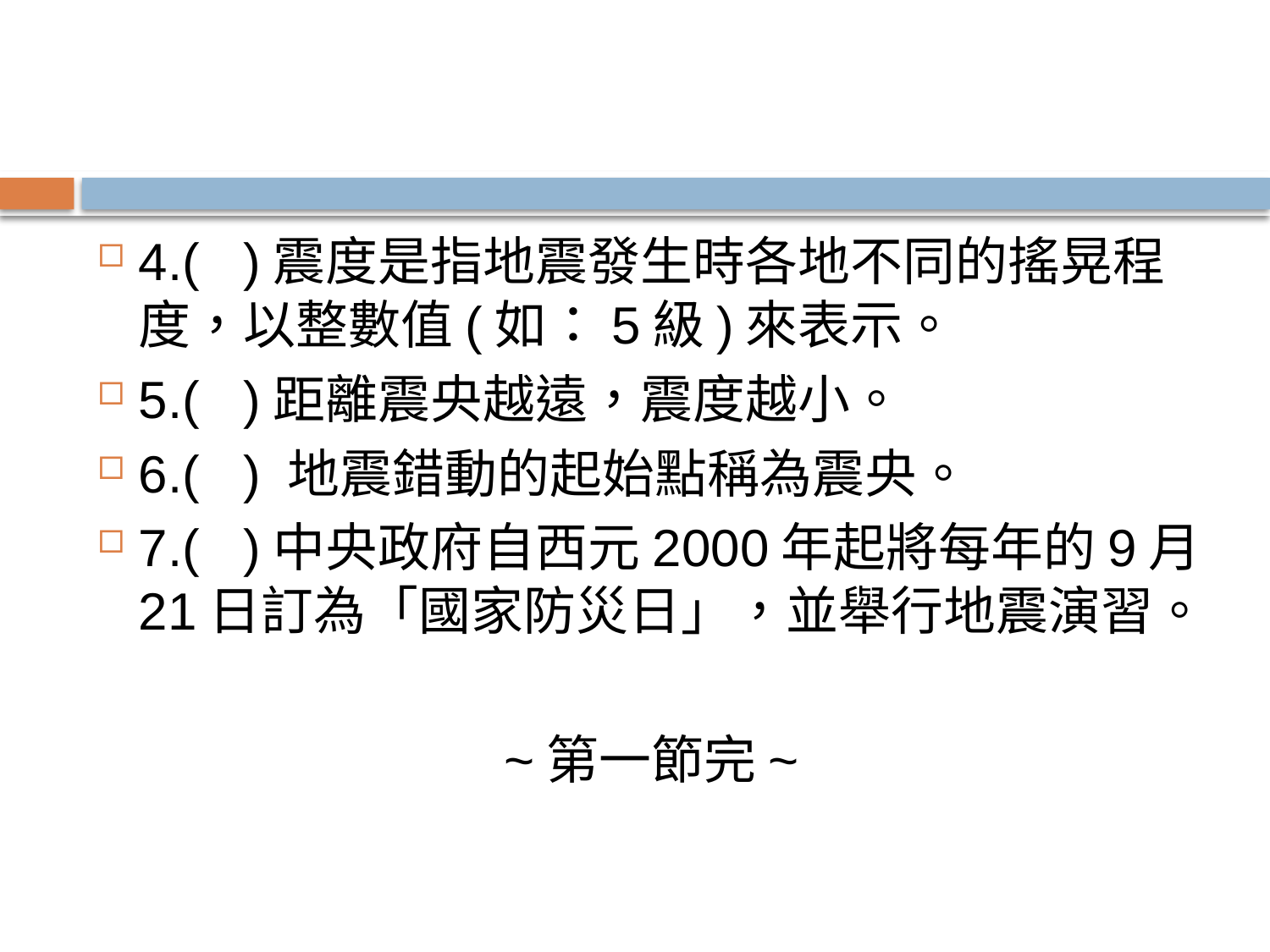

#
4.(   )震度是指地震發生時各地不同的搖晃程度，以整數值(如：5級)來表示。
5.(   )距離震央越遠，震度越小。
6.(   ) 地震錯動的起始點稱為震央。
7.(   )中央政府自西元2000年起將每年的9月21日訂為「國家防災日」，並舉行地震演習。

~第一節完~